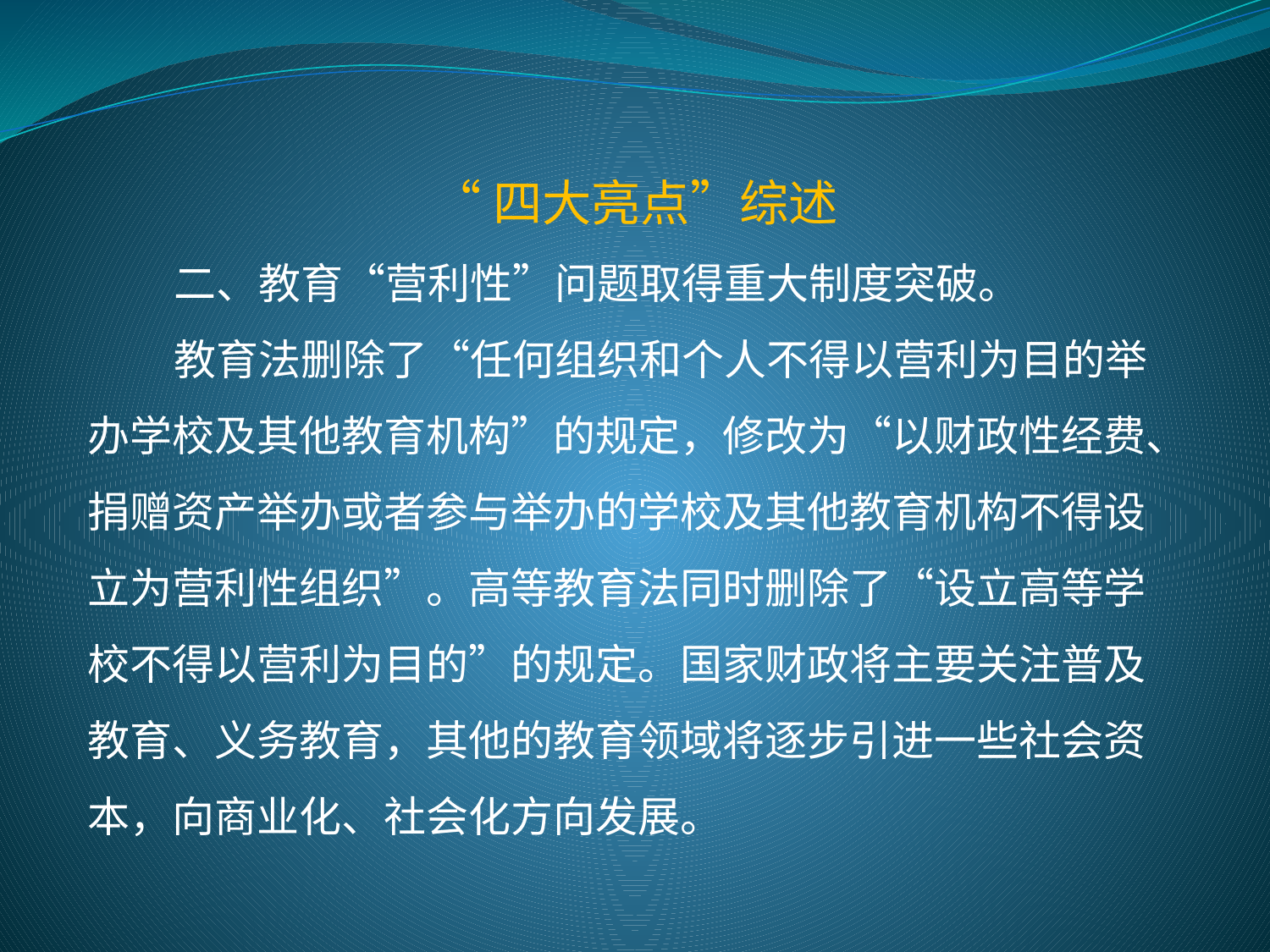

“四大亮点”综述
        二、教育“营利性”问题取得重大制度突破。
        教育法删除了“任何组织和个人不得以营利为目的举办学校及其他教育机构”的规定，修改为“以财政性经费、捐赠资产举办或者参与举办的学校及其他教育机构不得设立为营利性组织”。高等教育法同时删除了“设立高等学校不得以营利为目的”的规定。国家财政将主要关注普及教育、义务教育，其他的教育领域将逐步引进一些社会资本，向商业化、社会化方向发展。